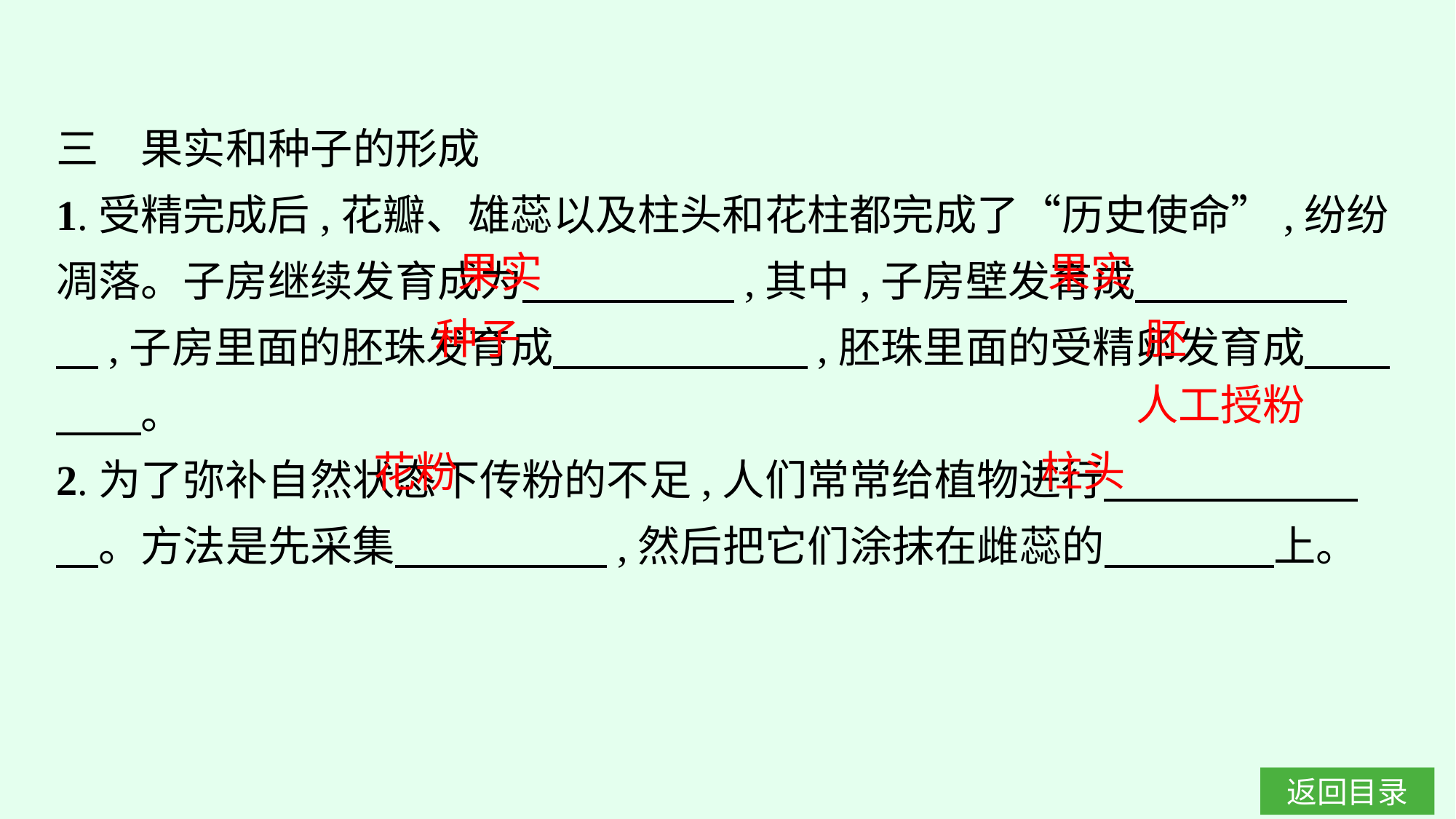

三　果实和种子的形成
1.受精完成后,花瓣、雄蕊以及柱头和花柱都完成了“历史使命”,纷纷凋落。子房继续发育成为　　　　　,其中,子房壁发育成　　　　　　,子房里面的胚珠发育成　　　　　　,胚珠里面的受精卵发育成　　　　。
2.为了弥补自然状态下传粉的不足,人们常常给植物进行　　　　　　　。方法是先采集　　　　　,然后把它们涂抹在雌蕊的　　　　上。
果实
果实
种子
胚
人工授粉
柱头
花粉